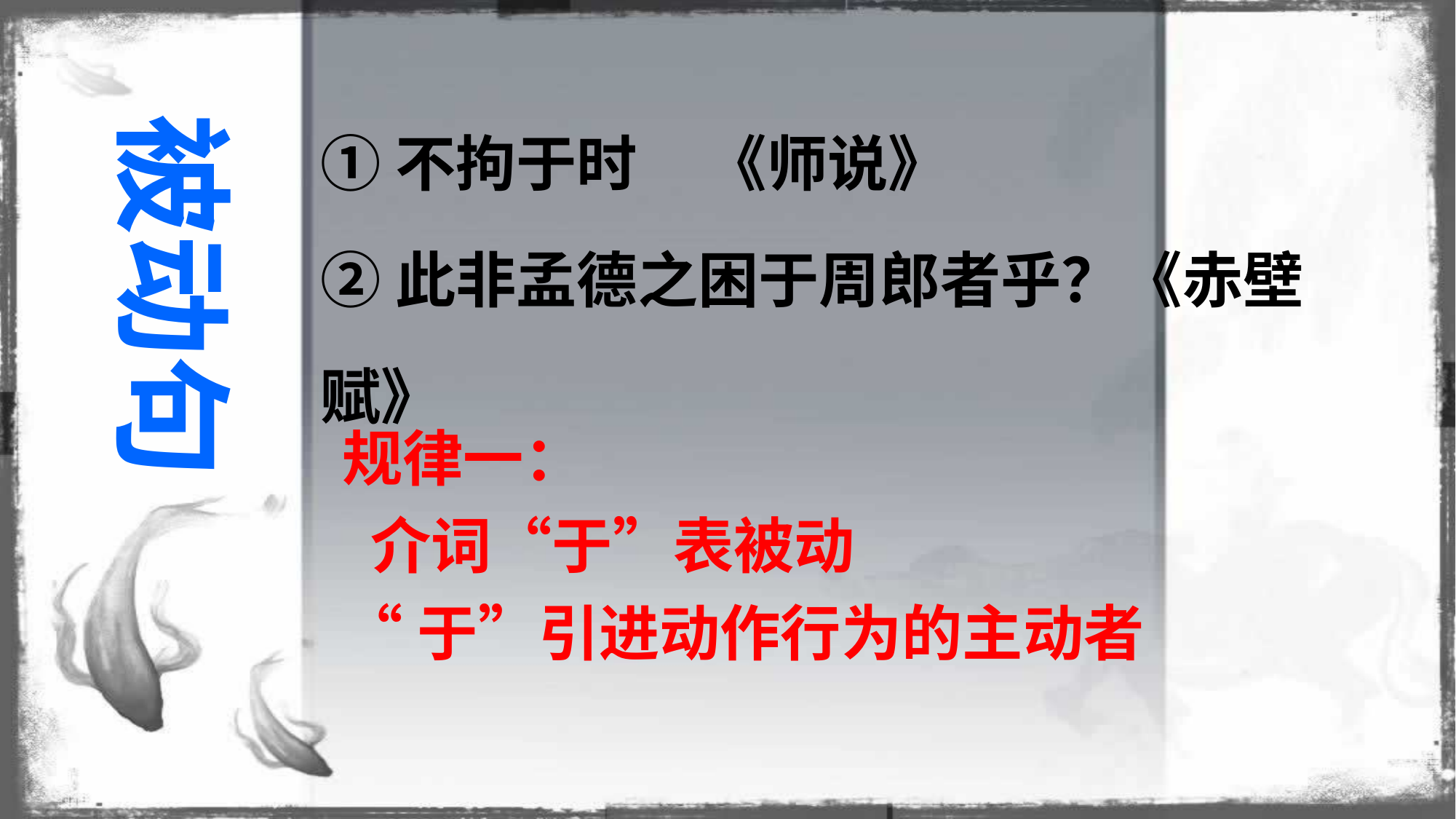

①不拘于时     《师说》
②此非孟德之困于周郎者乎？《赤壁赋》
被动句
规律一：
 介词“于”表被动
“于”引进动作行为的主动者